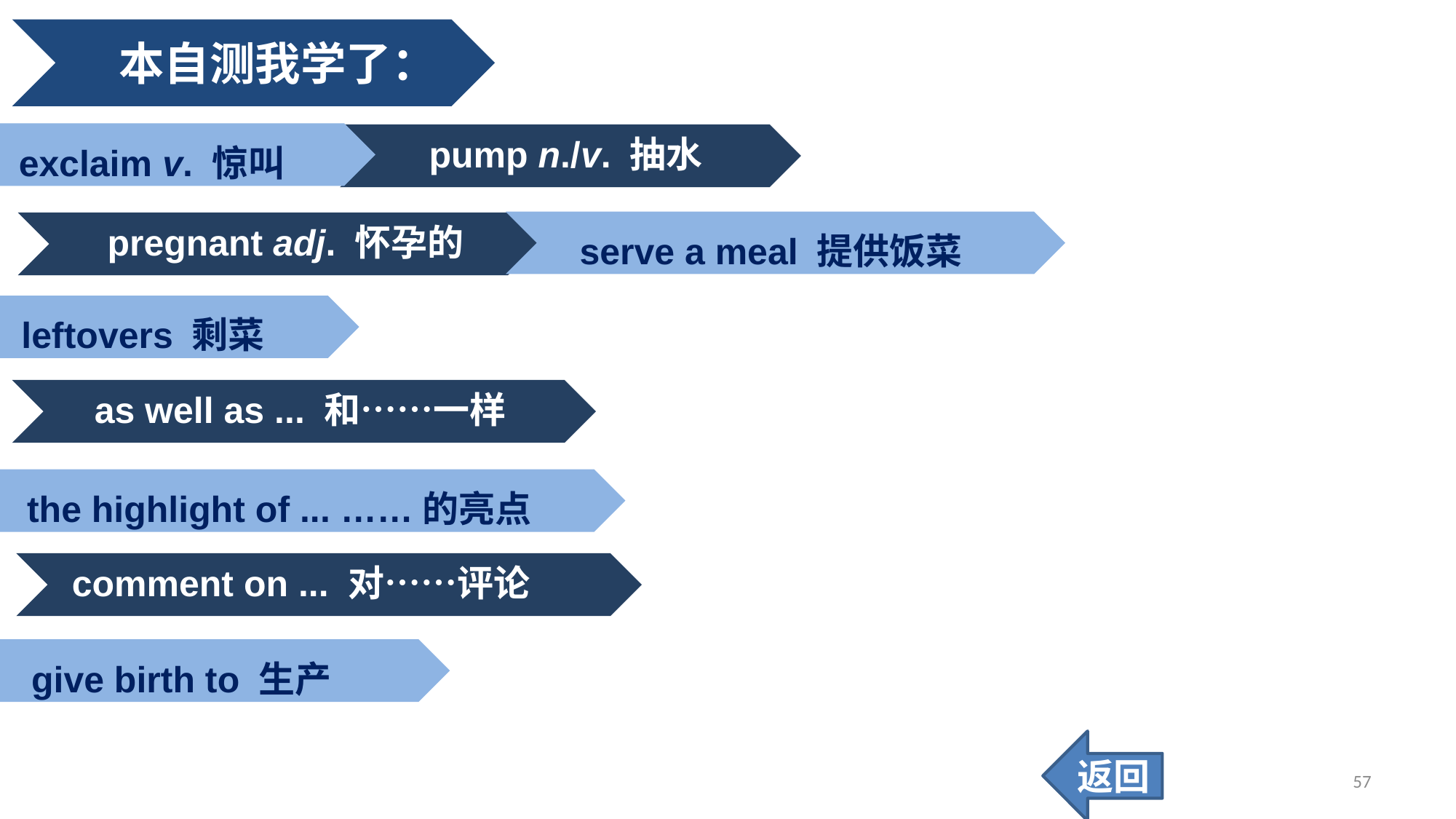

本自测我学了：
exclaim v. 惊叫

pump n./v. 抽水
serve a meal 提供饭菜

pregnant adj. 怀孕的
leftovers 剩菜

as well as ... 和……一样
the highlight of ... ……的亮点

comment on ... 对……评论
give birth to 生产

返回
57